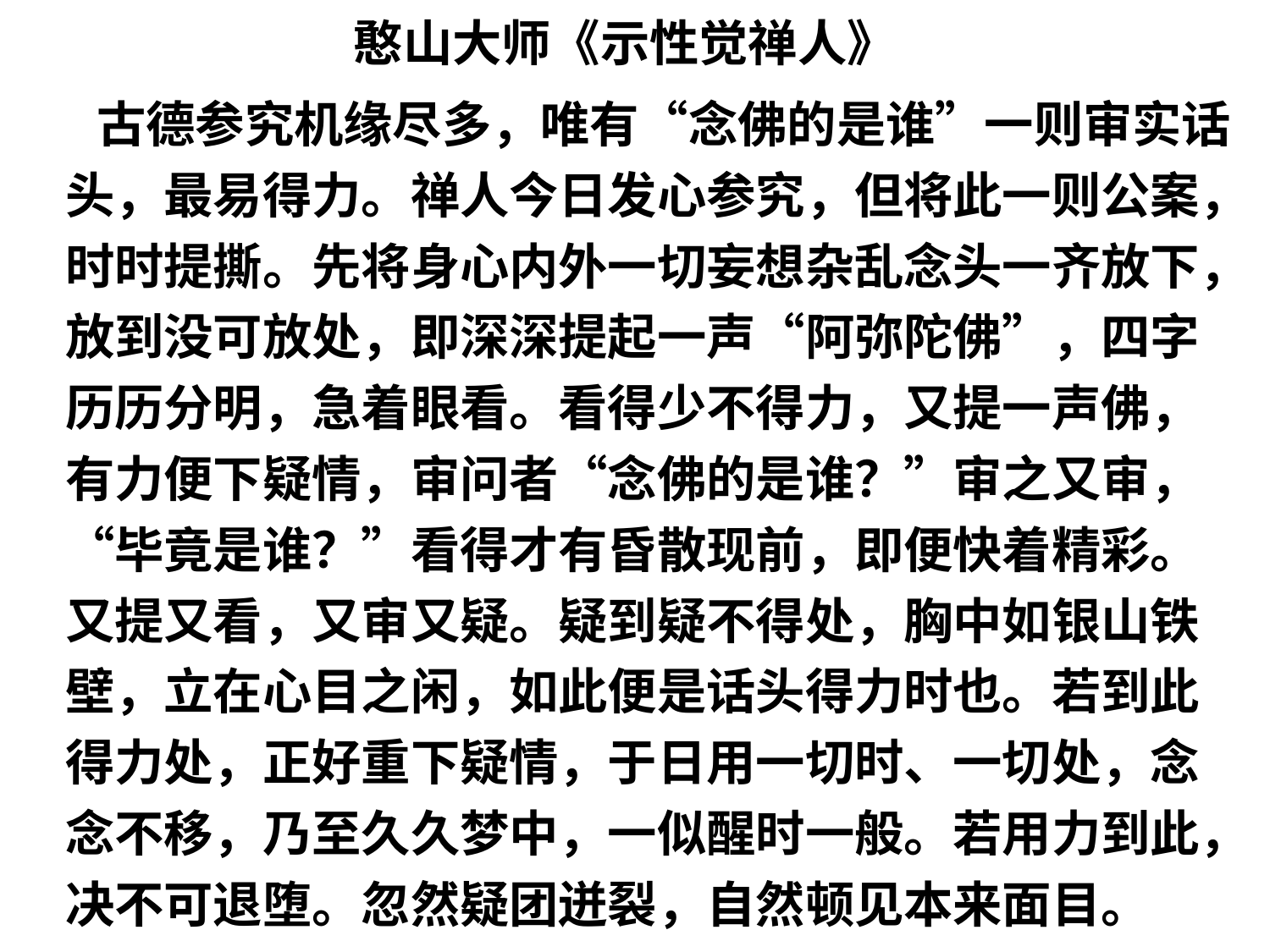

憨山大师《示性觉禅人》
      古德参究机缘尽多，唯有“念佛的是谁”一则审实话头，最易得力。禅人今日发心参究，但将此一则公案，时时提撕。先将身心内外一切妄想杂乱念头一齐放下，放到没可放处，即深深提起一声“阿弥陀佛”，四字历历分明，急着眼看。看得少不得力，又提一声佛，有力便下疑情，审问者“念佛的是谁？”审之又审，“毕竟是谁？”看得才有昏散现前，即便快着精彩。又提又看，又审又疑。疑到疑不得处，胸中如银山铁壁，立在心目之闲，如此便是话头得力时也。若到此得力处，正好重下疑情，于日用一切时、一切处，念念不移，乃至久久梦中，一似醒时一般。若用力到此，决不可退堕。忽然疑团迸裂，自然顿见本来面目。